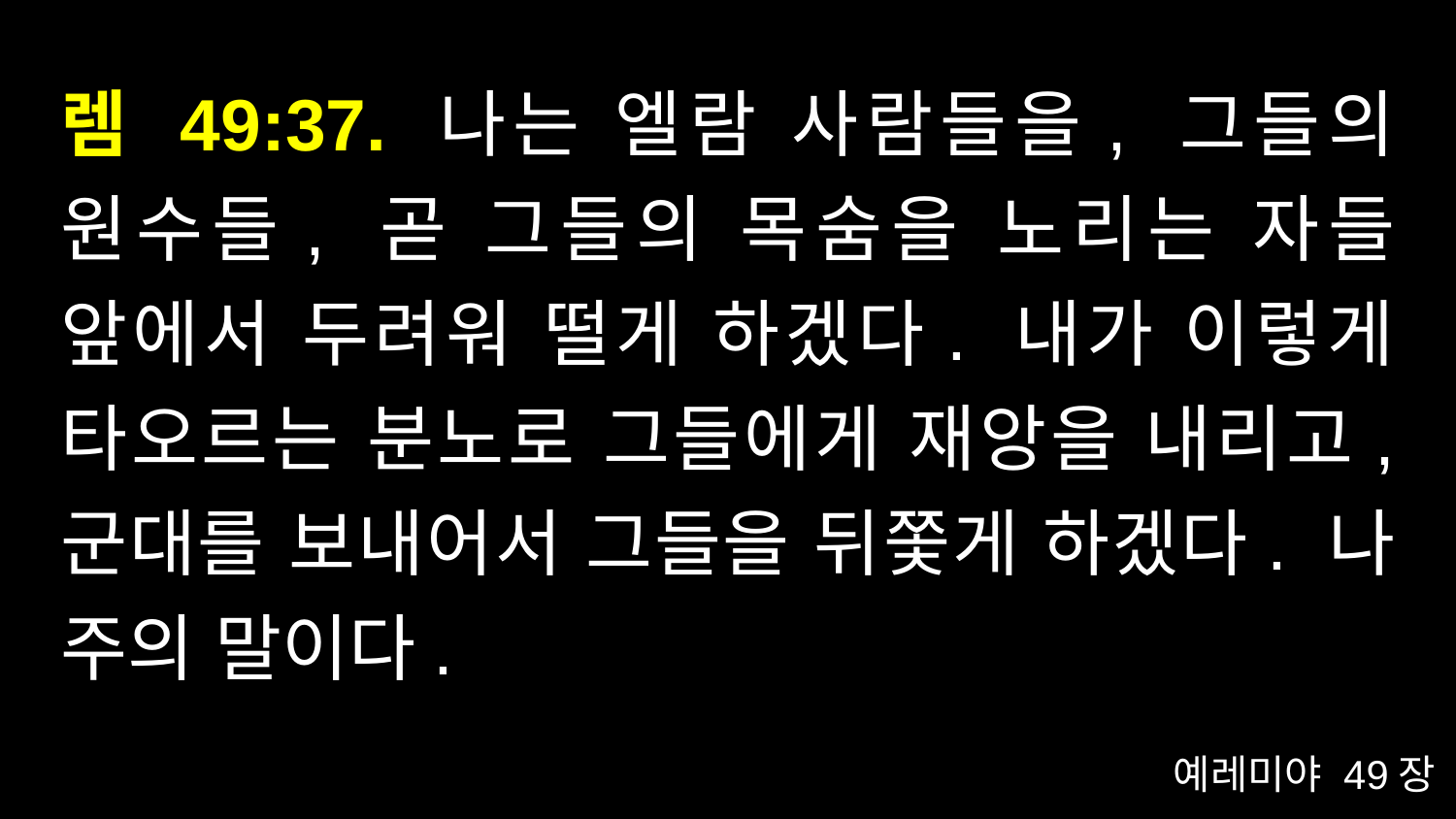

# 렘 49:37. 나는 엘람 사람들을, 그들의 원수들, 곧 그들의 목숨을 노리는 자들 앞에서 두려워 떨게 하겠다. 내가 이렇게 타오르는 분노로 그들에게 재앙을 내리고, 군대를 보내어서 그들을 뒤쫓게 하겠다. 나 주의 말이다.
예레미야 49장